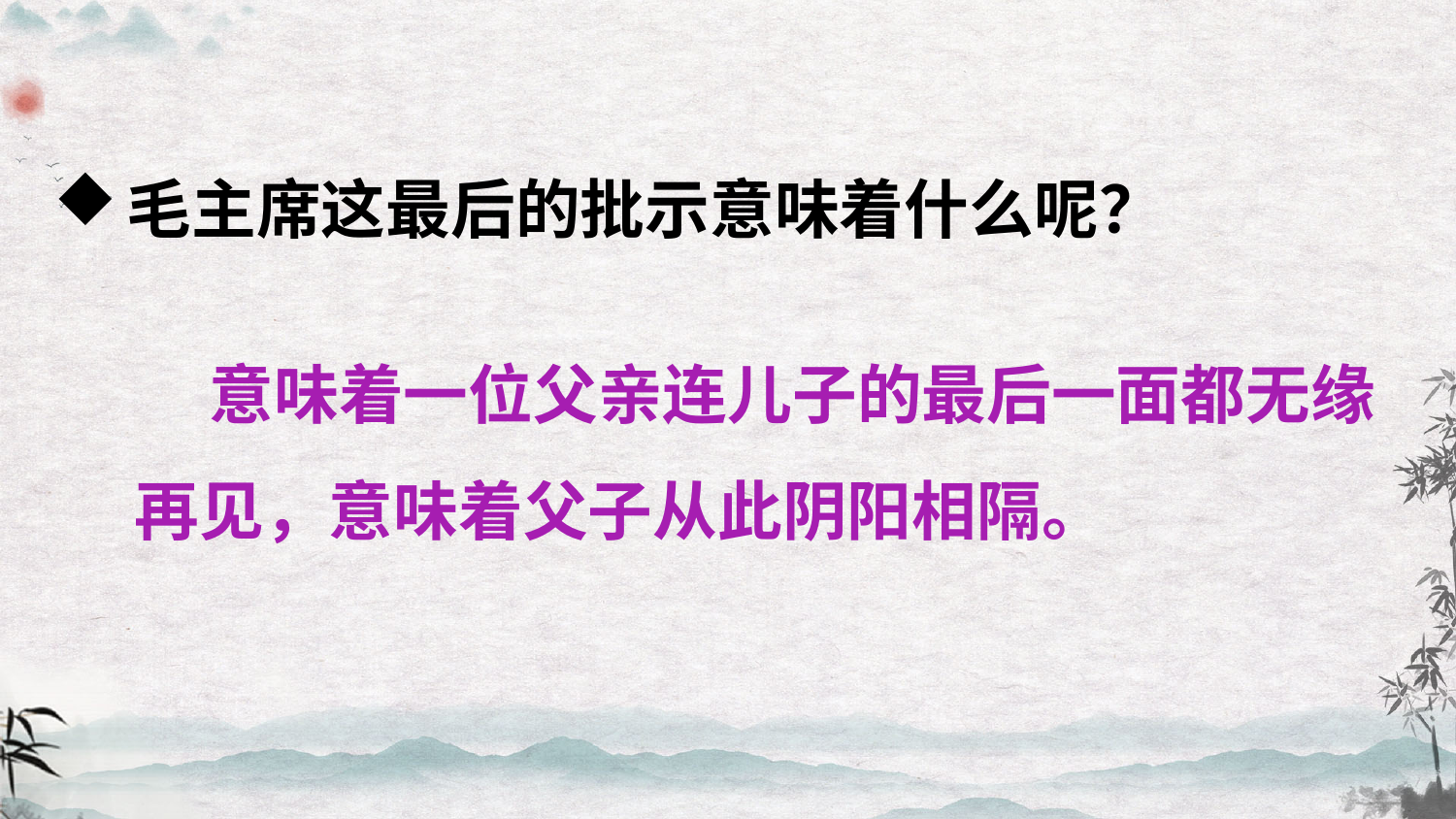

毛主席这最后的批示意味着什么呢？
    意味着一位父亲连儿子的最后一面都无缘再见，意味着父子从此阴阳相隔。